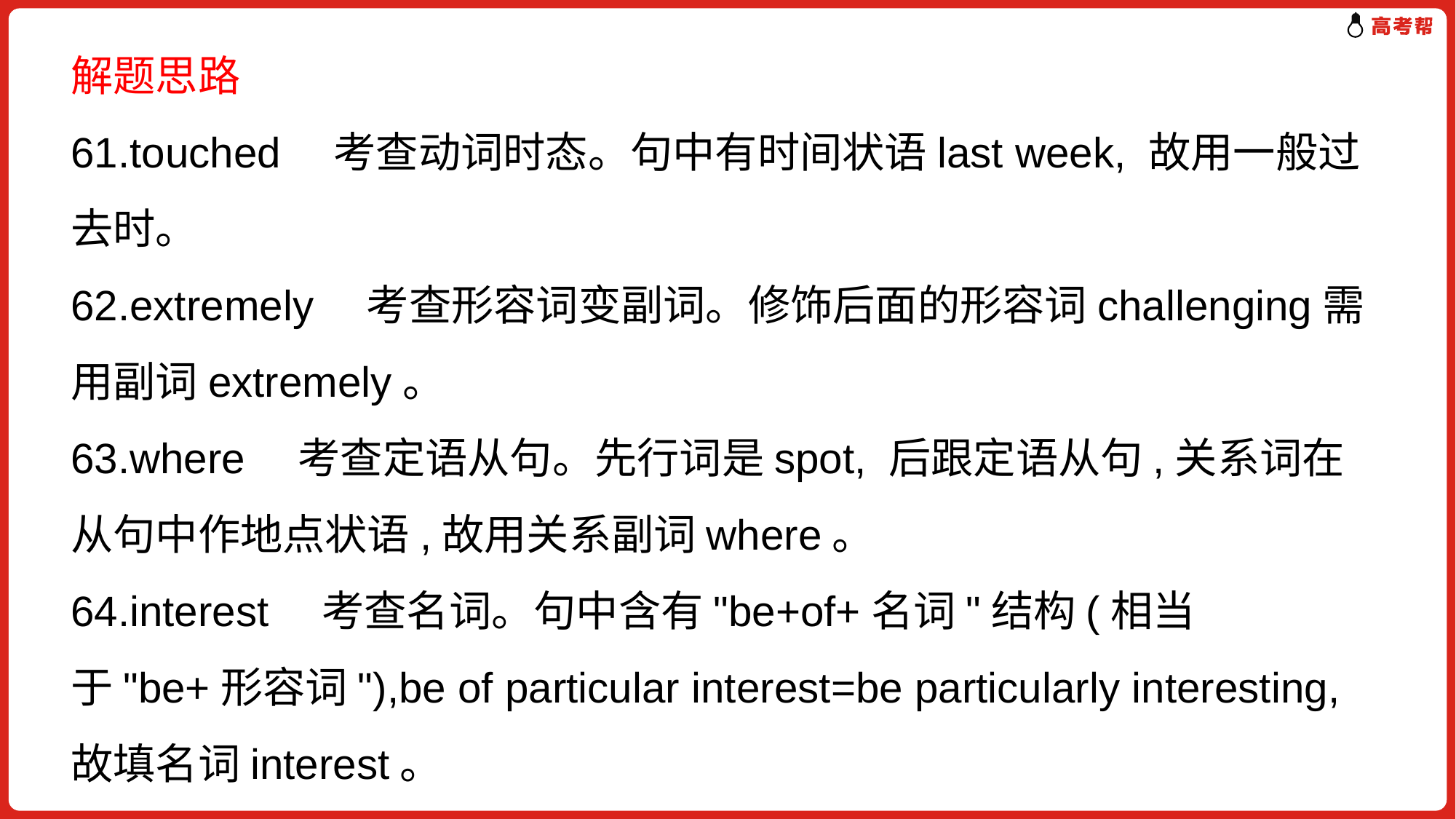

解题思路
61.touched　考查动词时态。句中有时间状语last week, 故用一般过去时。
62.extremely　考查形容词变副词。修饰后面的形容词challenging需用副词extremely。
63.where　考查定语从句。先行词是spot, 后跟定语从句,关系词在从句中作地点状语,故用关系副词where。
64.interest　考查名词。句中含有"be+of+名词"结构(相当于"be+形容词"),be of particular interest=be particularly interesting,故填名词interest。